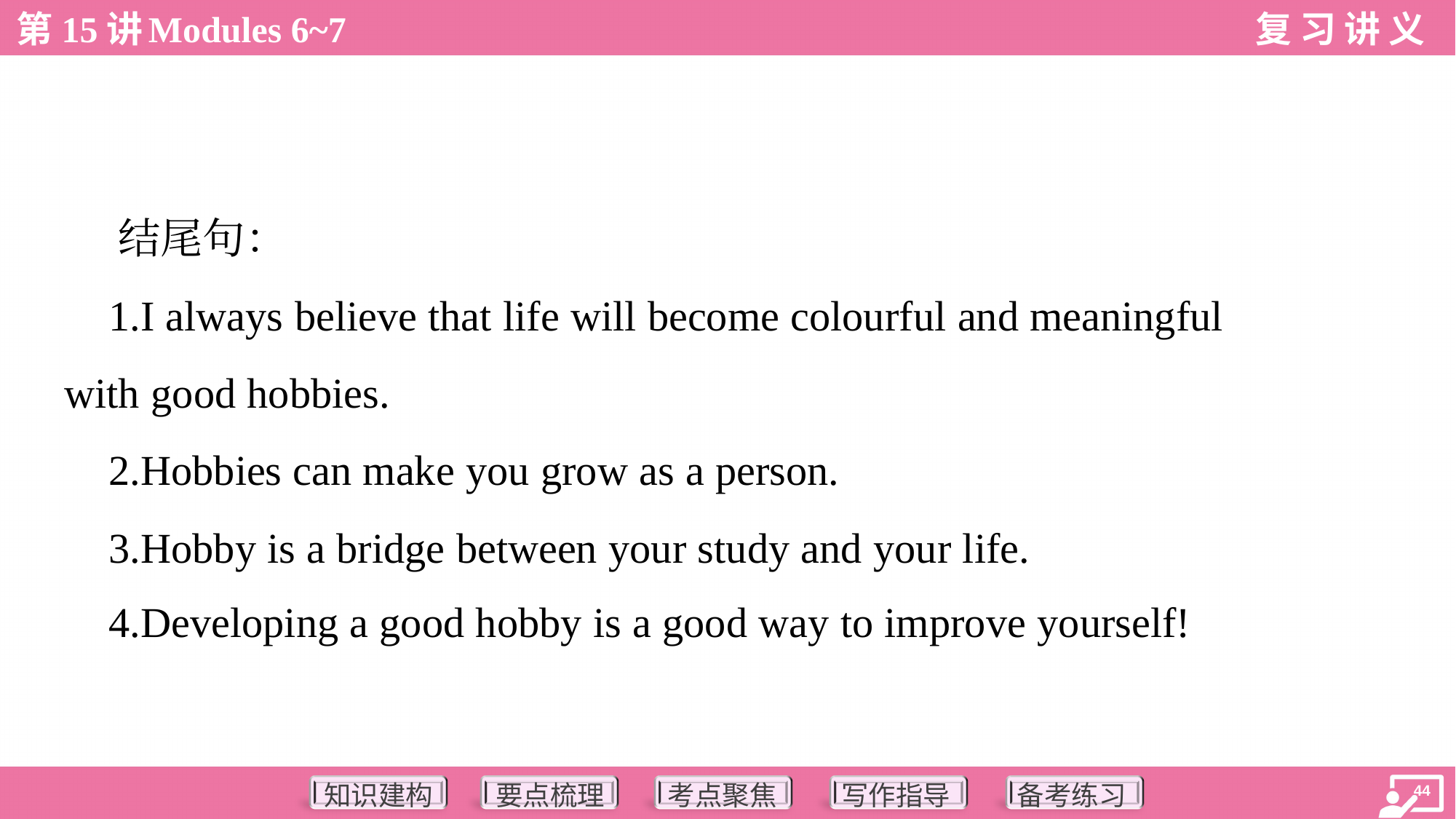

结尾句：
    1.I always believe that life will become colourful and meaningful
with good hobbies.
    2.Hobbies can make you grow as a person.
    3.Hobby is a bridge between your study and your life.
    4.Developing a good hobby is a good way to improve yourself!